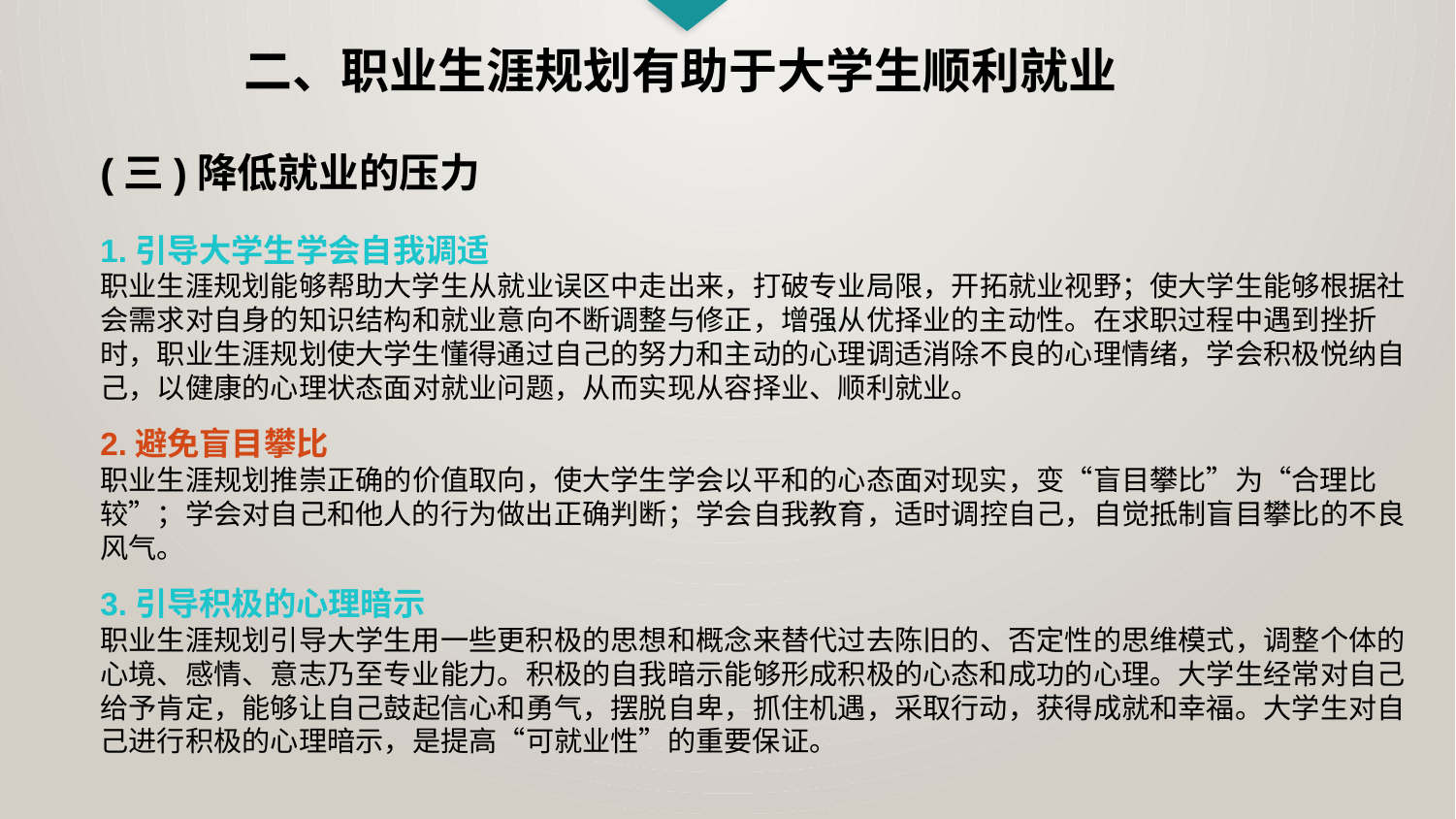

二、职业生涯规划有助于大学生顺利就业
(三)降低就业的压力
1.引导大学生学会自我调适
职业生涯规划能够帮助大学生从就业误区中走出来，打破专业局限，开拓就业视野；使大学生能够根据社会需求对自身的知识结构和就业意向不断调整与修正，增强从优择业的主动性。在求职过程中遇到挫折时，职业生涯规划使大学生懂得通过自己的努力和主动的心理调适消除不良的心理情绪，学会积极悦纳自己，以健康的心理状态面对就业问题，从而实现从容择业、顺利就业。
2.避免盲目攀比
职业生涯规划推崇正确的价值取向，使大学生学会以平和的心态面对现实，变“盲目攀比”为“合理比较”；学会对自己和他人的行为做出正确判断；学会自我教育，适时调控自己，自觉抵制盲目攀比的不良风气。
3.引导积极的心理暗示
职业生涯规划引导大学生用一些更积极的思想和概念来替代过去陈旧的、否定性的思维模式，调整个体的心境、感情、意志乃至专业能力。积极的自我暗示能够形成积极的心态和成功的心理。大学生经常对自己给予肯定，能够让自己鼓起信心和勇气，摆脱自卑，抓住机遇，采取行动，获得成就和幸福。大学生对自己进行积极的心理暗示，是提高“可就业性”的重要保证。
78